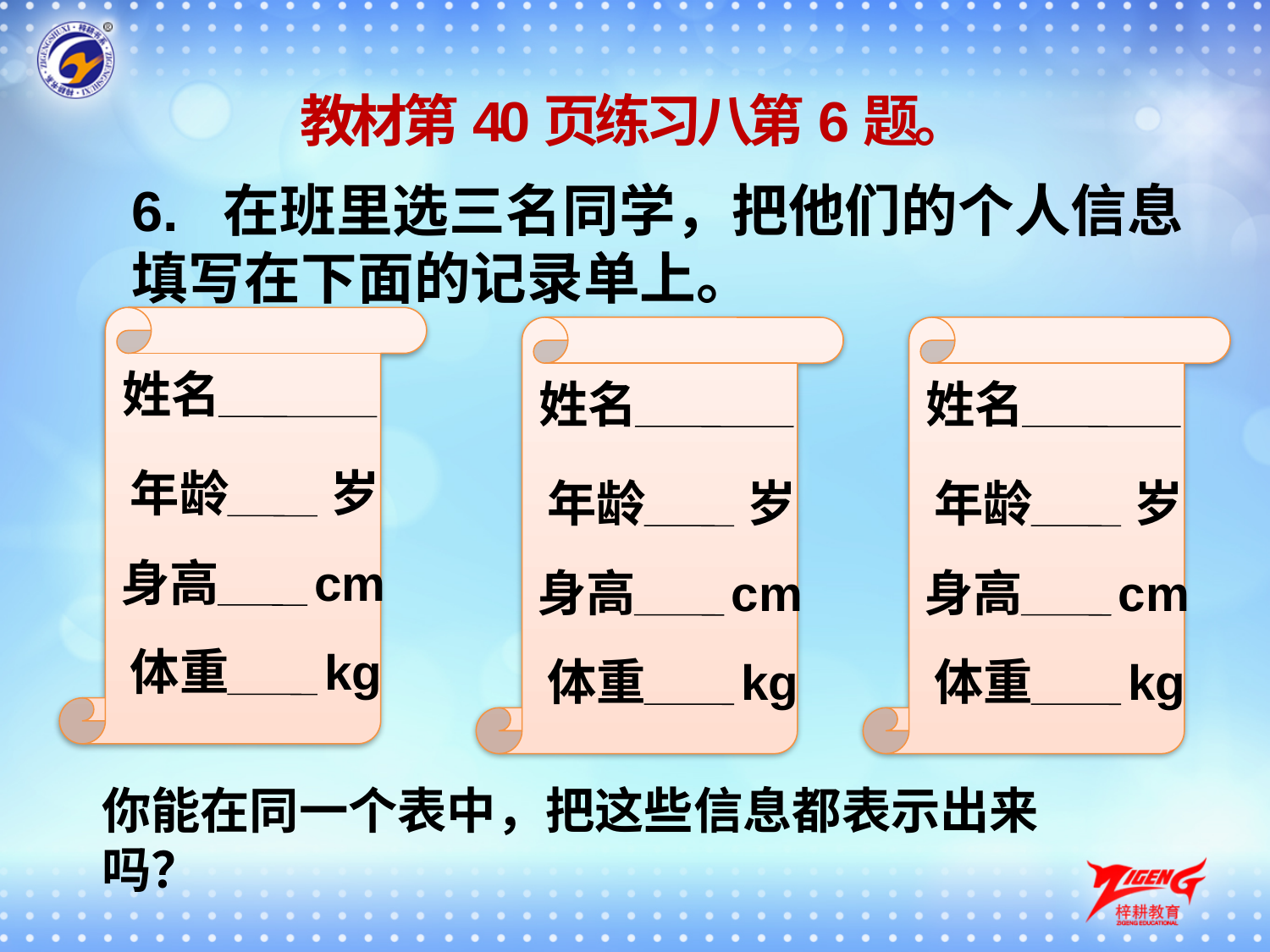

教材第40页练习八第6题。
6.  在班里选三名同学，把他们的个人信息填写在下面的记录单上。

姓名
 年龄
岁
 身高
cm
 体重
kg

姓名
 年龄
岁
 身高
cm
 体重
kg

姓名
 年龄
岁
 身高
cm
 体重
kg
你能在同一个表中，把这些信息都表示出来吗？